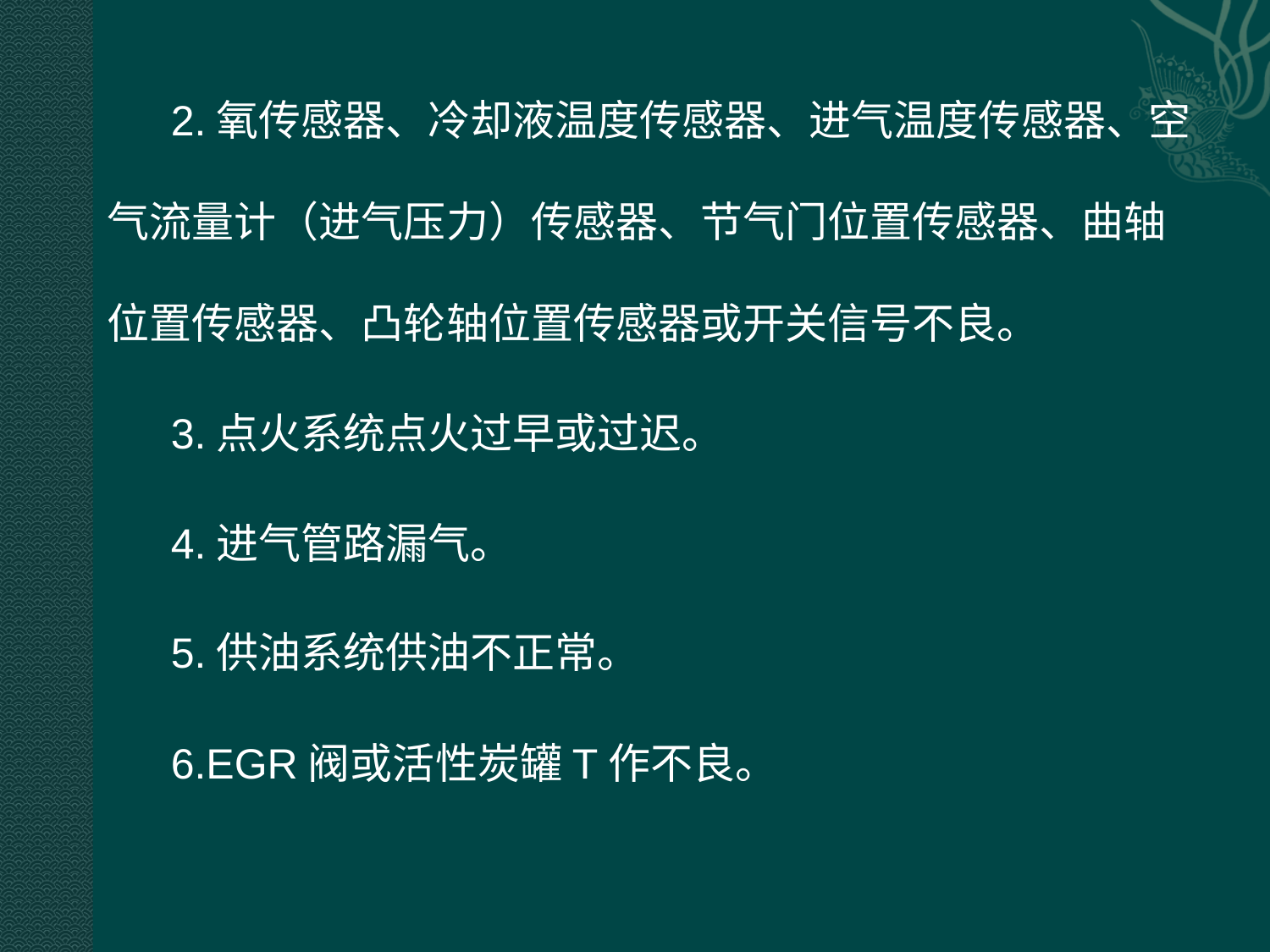

2.氧传感器、冷却液温度传感器、进气温度传感器、空气流量计（进气压力）传感器、节气门位置传感器、曲轴位置传感器、凸轮轴位置传感器或开关信号不良。
3.点火系统点火过早或过迟。
4.进气管路漏气。
5.供油系统供油不正常。
6.EGR阀或活性炭罐T作不良。